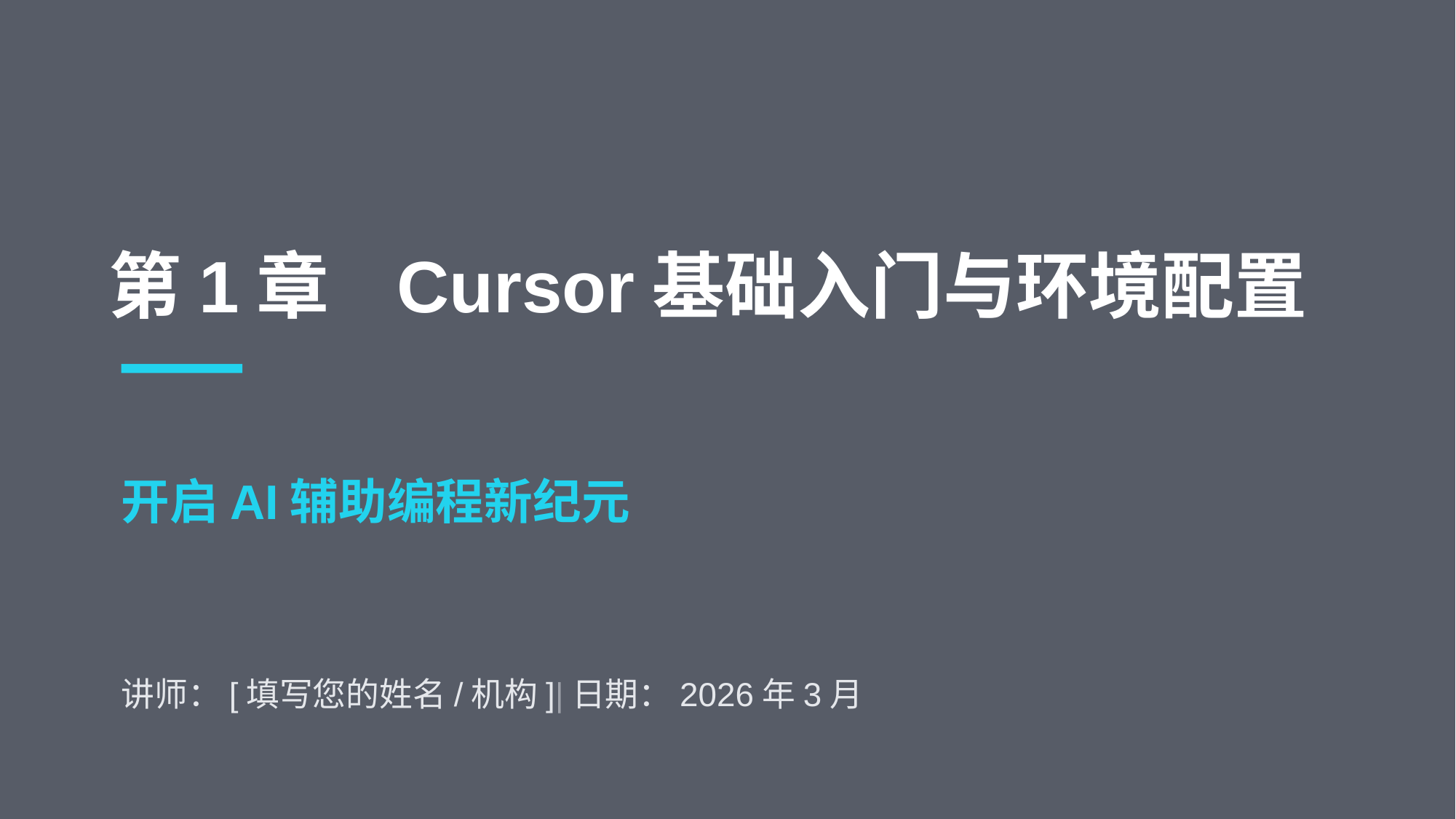

第1章   Cursor基础入门与环境配置

开启AI辅助编程新纪元
讲师：[填写您的姓名/机构]|日期：2026年3月